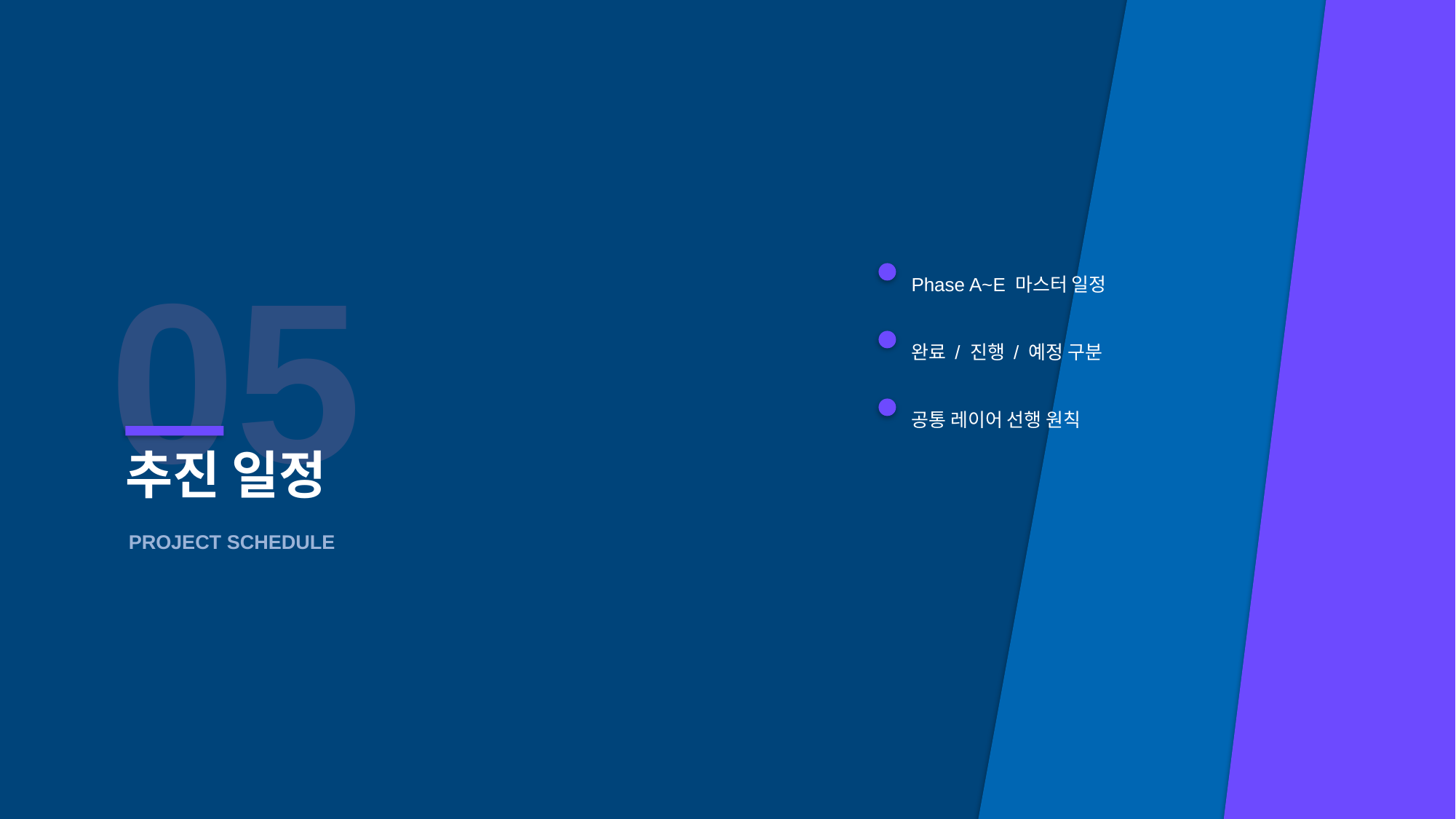

05
Phase A~E 마스터 일정

완료 / 진행 / 예정 구분

공통 레이어 선행 원칙

추진 일정
PROJECT SCHEDULE